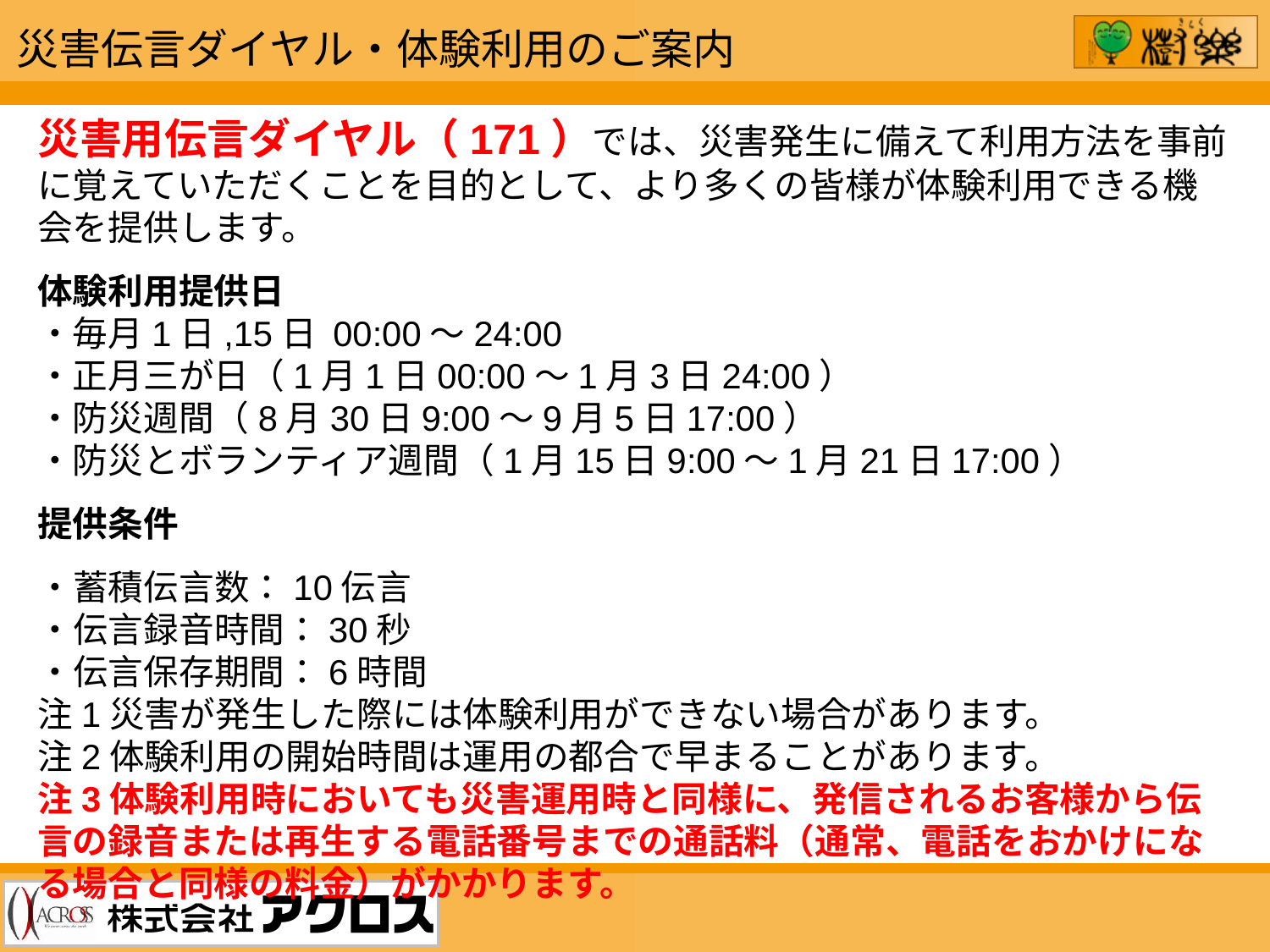

災害伝言ダイヤル・体験利用のご案内
災害用伝言ダイヤル（171）では、災害発生に備えて利用方法を事前に覚えていただくことを目的として、より多くの皆様が体験利用できる機会を提供します。

体験利用提供日
・毎月1日,15日 00:00～24:00
・正月三が日（1月1日00:00～1月3日24:00）
・防災週間（8月30日9:00～9月5日17:00）
・防災とボランティア週間（1月15日9:00～1月21日17:00）

提供条件

・蓄積伝言数：10伝言
・伝言録音時間：30秒
・伝言保存期間：6時間
注1災害が発生した際には体験利用ができない場合があります。
注2体験利用の開始時間は運用の都合で早まることがあります。
注3体験利用時においても災害運用時と同様に、発信されるお客様から伝言の録音または再生する電話番号までの通話料（通常、電話をおかけになる場合と同様の料金）がかかります。